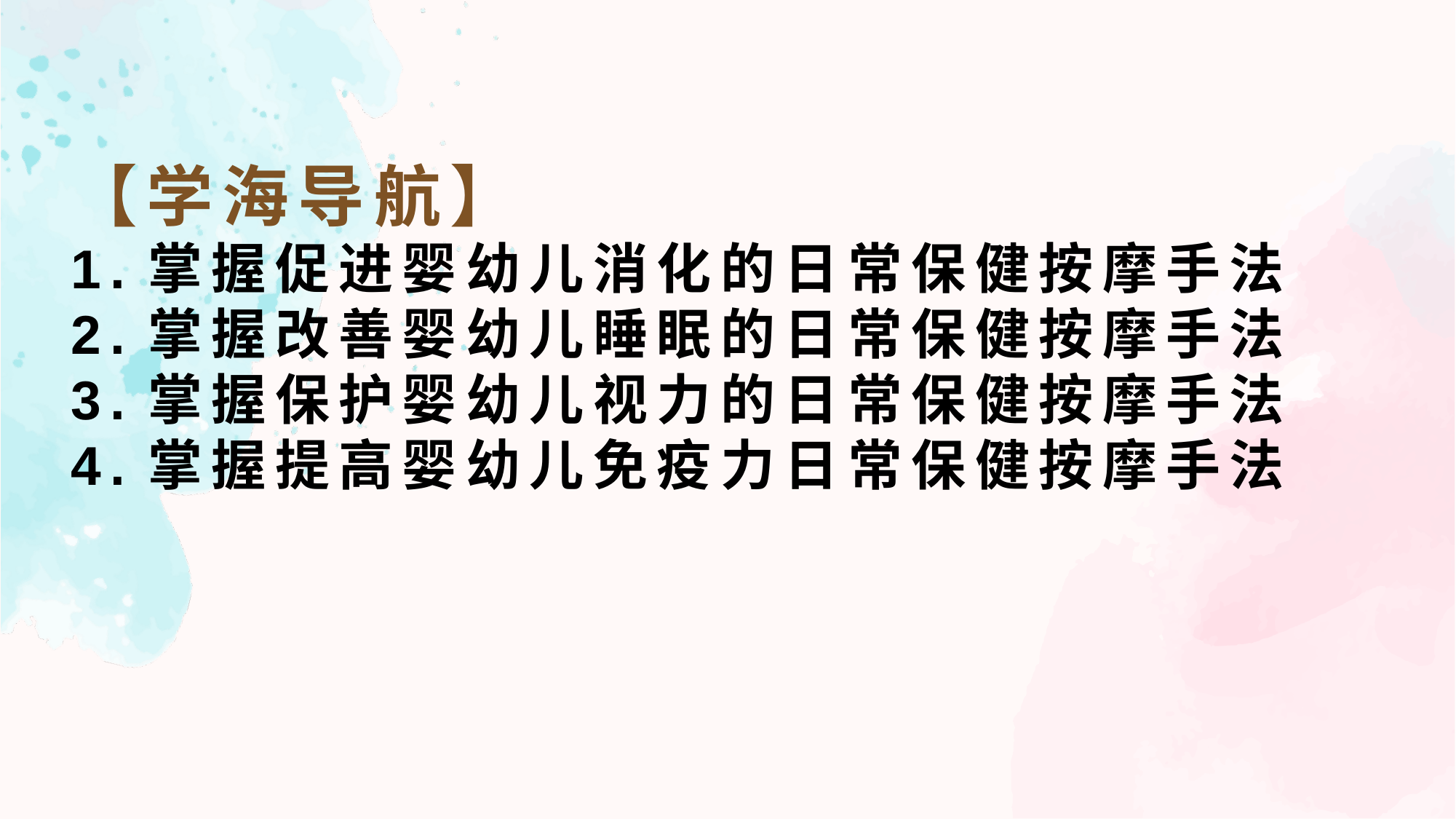

【学海导航】
1.掌握促进婴幼儿消化的日常保健按摩手法
2.掌握改善婴幼儿睡眠的日常保健按摩手法
3.掌握保护婴幼儿视力的日常保健按摩手法
4.掌握提高婴幼儿免疫力日常保健按摩手法